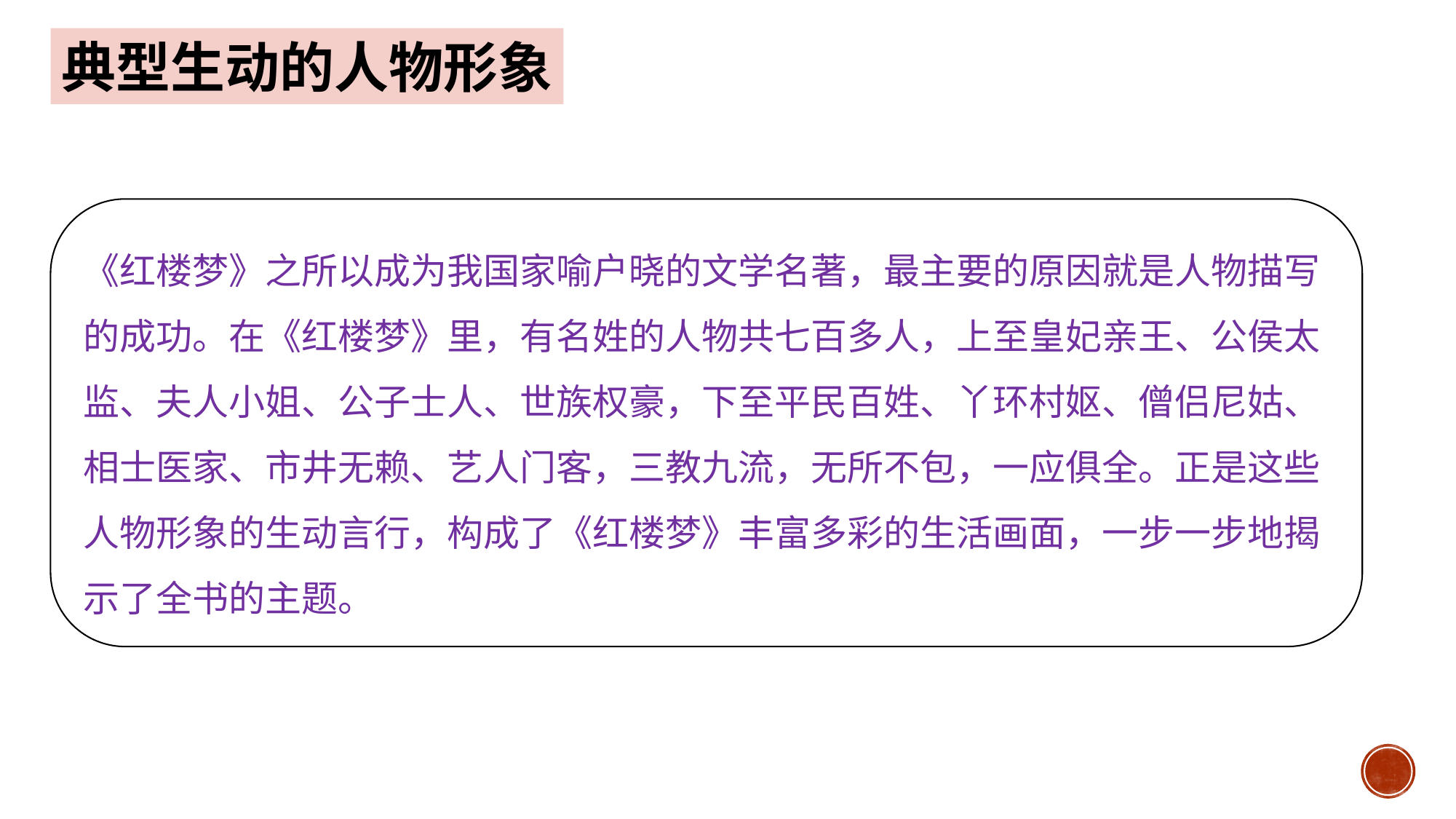

典型生动的人物形象
《红楼梦》之所以成为我国家喻户晓的文学名著，最主要的原因就是人物描写的成功。在《红楼梦》里，有名姓的人物共七百多人，上至皇妃亲王、公侯太监、夫人小姐、公子士人、世族权豪，下至平民百姓、丫环村妪、僧侣尼姑、相士医家、市井无赖、艺人门客，三教九流，无所不包，一应俱全。正是这些人物形象的生动言行，构成了《红楼梦》丰富多彩的生活画面，一步一步地揭示了全书的主题。